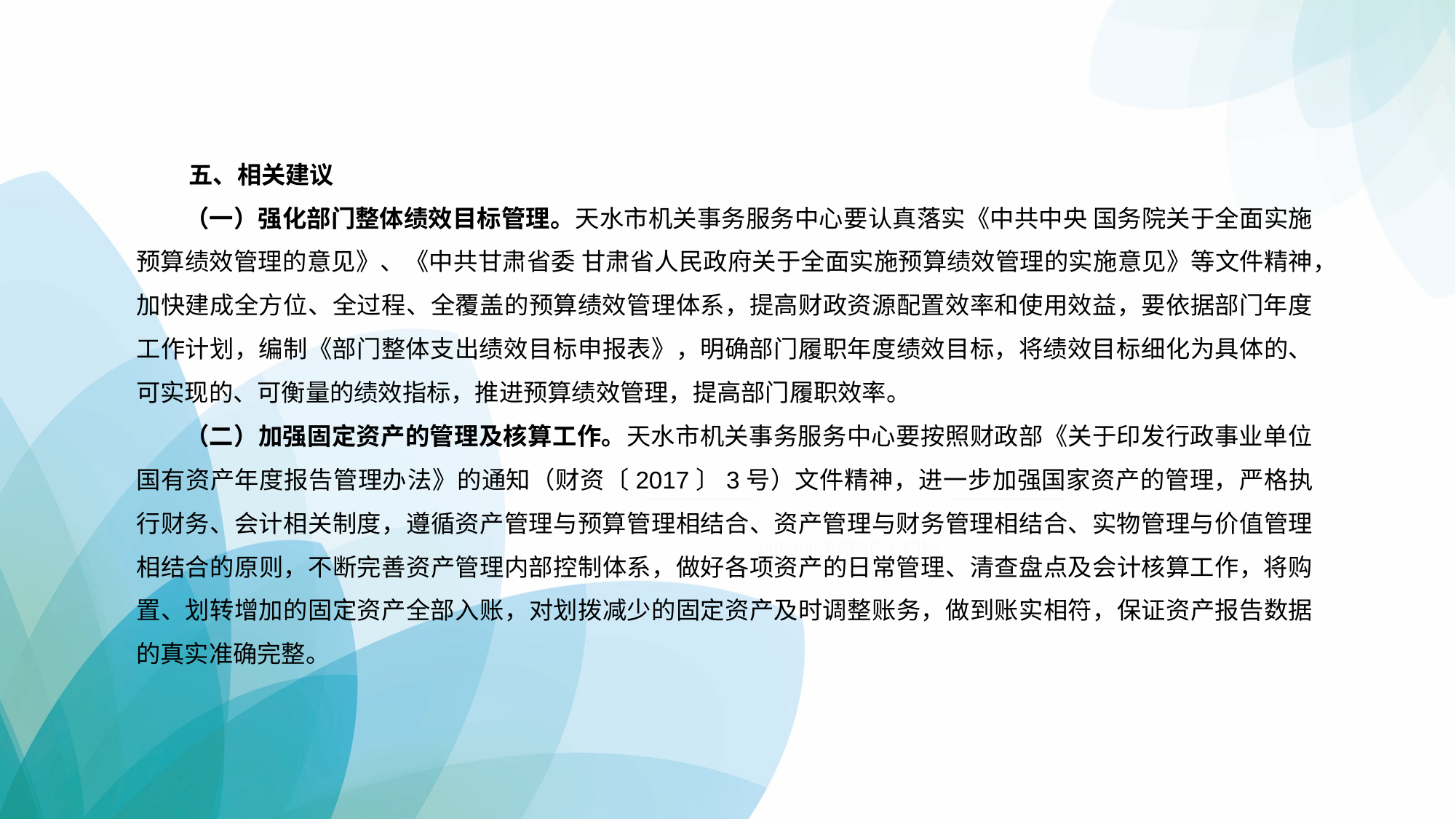

五、相关建议
（一）强化部门整体绩效目标管理。天水市机关事务服务中心要认真落实《中共中央 国务院关于全面实施预算绩效管理的意见》、《中共甘肃省委 甘肃省人民政府关于全面实施预算绩效管理的实施意见》等文件精神，加快建成全方位、全过程、全覆盖的预算绩效管理体系，提高财政资源配置效率和使用效益，要依据部门年度工作计划，编制《部门整体支出绩效目标申报表》，明确部门履职年度绩效目标，将绩效目标细化为具体的、可实现的、可衡量的绩效指标，推进预算绩效管理，提高部门履职效率。
（二）加强固定资产的管理及核算工作。天水市机关事务服务中心要按照财政部《关于印发行政事业单位国有资产年度报告管理办法》的通知（财资〔2017〕3号）文件精神，进一步加强国家资产的管理，严格执行财务、会计相关制度，遵循资产管理与预算管理相结合、资产管理与财务管理相结合、实物管理与价值管理相结合的原则，不断完善资产管理内部控制体系，做好各项资产的日常管理、清查盘点及会计核算工作，将购置、划转增加的固定资产全部入账，对划拨减少的固定资产及时调整账务，做到账实相符，保证资产报告数据的真实准确完整。